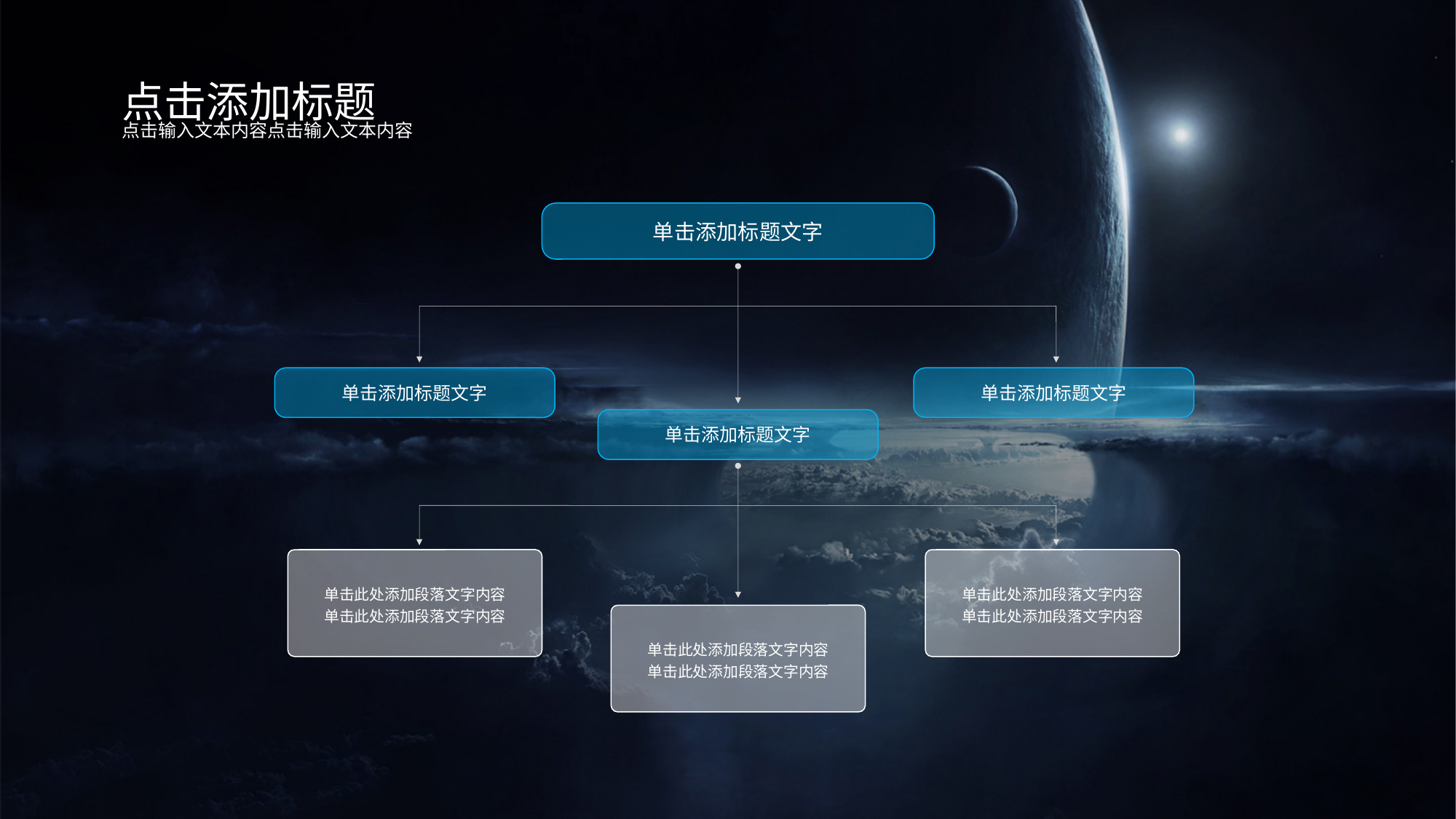

点击添加标题
点击输入文本内容点击输入文本内容
单击添加标题文字

单击添加标题文字
单击添加标题文字
单击添加标题文字

单击此处添加段落文字内容
单击此处添加段落文字内容
单击此处添加段落文字内容
单击此处添加段落文字内容
单击此处添加段落文字内容
单击此处添加段落文字内容